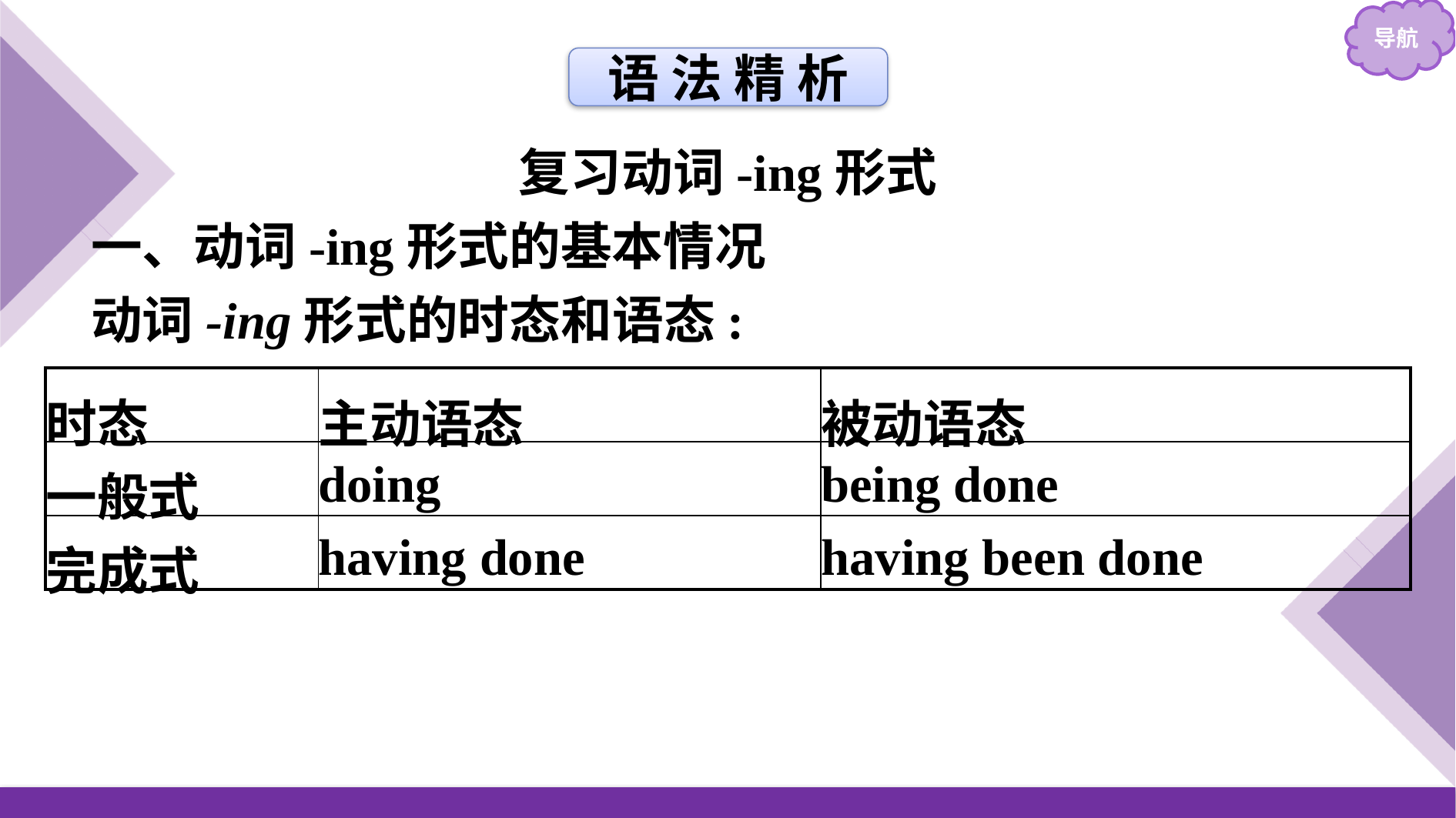

语 法 精 析
复习动词-ing形式
一、动词-ing形式的基本情况
动词-ing形式的时态和语态:
| 时态 | 主动语态 | 被动语态 |
| --- | --- | --- |
| 一般式 | doing | being done |
| 完成式 | having done | having been done |